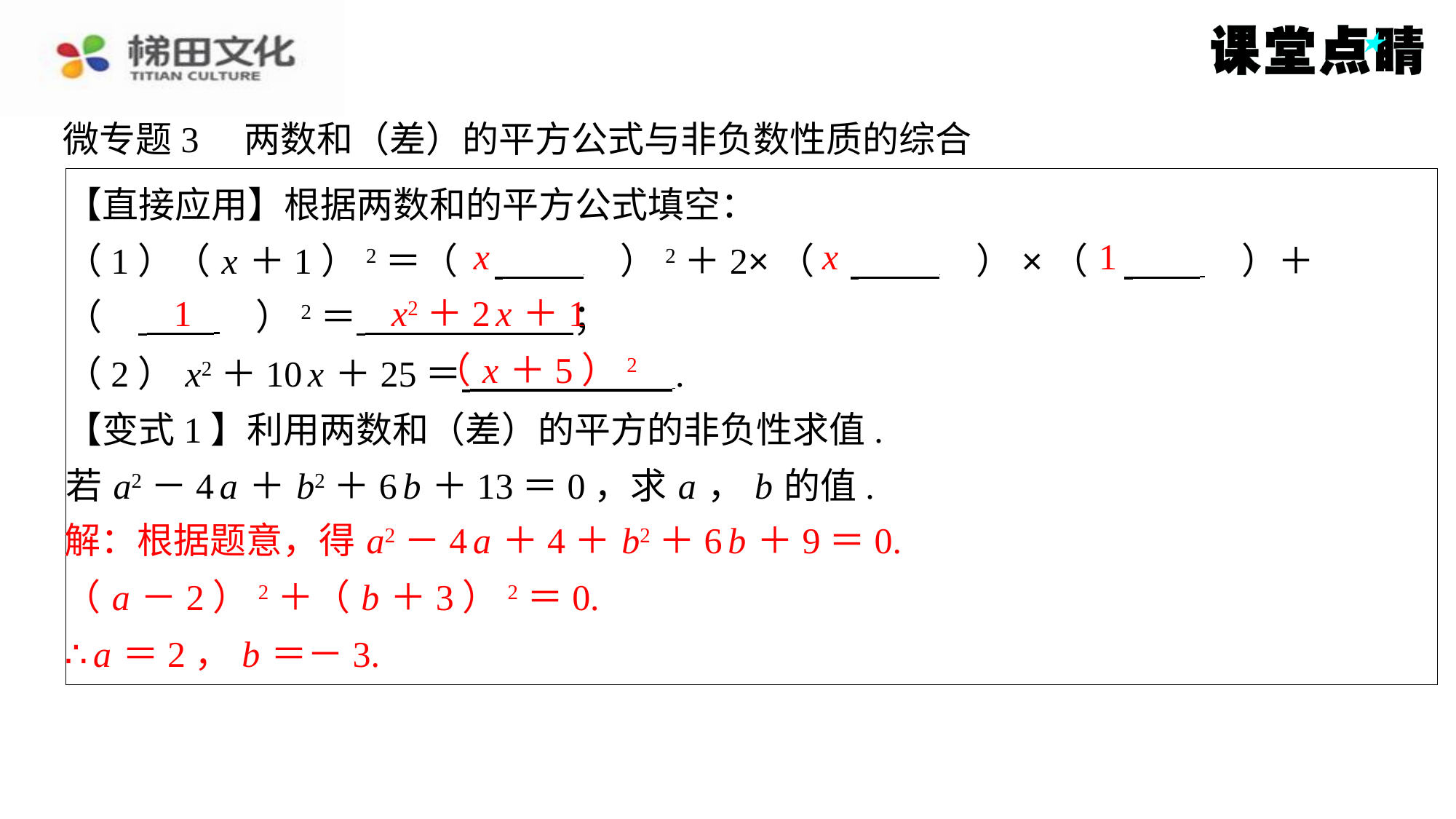

微专题3　两数和（差）的平方公式与非负数性质的综合
【直接应用】根据两数和的平方公式填空：
（1）（ x ＋1）2＝（　              　）2＋2×（　              　）×（　            　）＋
（　            　）2＝                                ⁠；
（2） x2＋10 x ＋25＝                                ⁠.
【变式1】利用两数和（差）的平方的非负性求值.
若 a2－4 a ＋ b2＋6 b ＋13＝0，求 a ， b 的值.
解：根据题意，得 a2－4 a ＋4＋ b2＋6 b ＋9＝0.
（ a －2）2＋（ b ＋3）2＝0.
∴ a ＝2， b ＝－3.
x
x
1
1
x2＋2 x ＋1
（ x ＋5）2
解：根据题意，得 a2－4 a ＋4＋ b2＋6 b ＋9＝0.
（ a －2）2＋（ b ＋3）2＝0.
∴ a ＝2， b ＝－3.